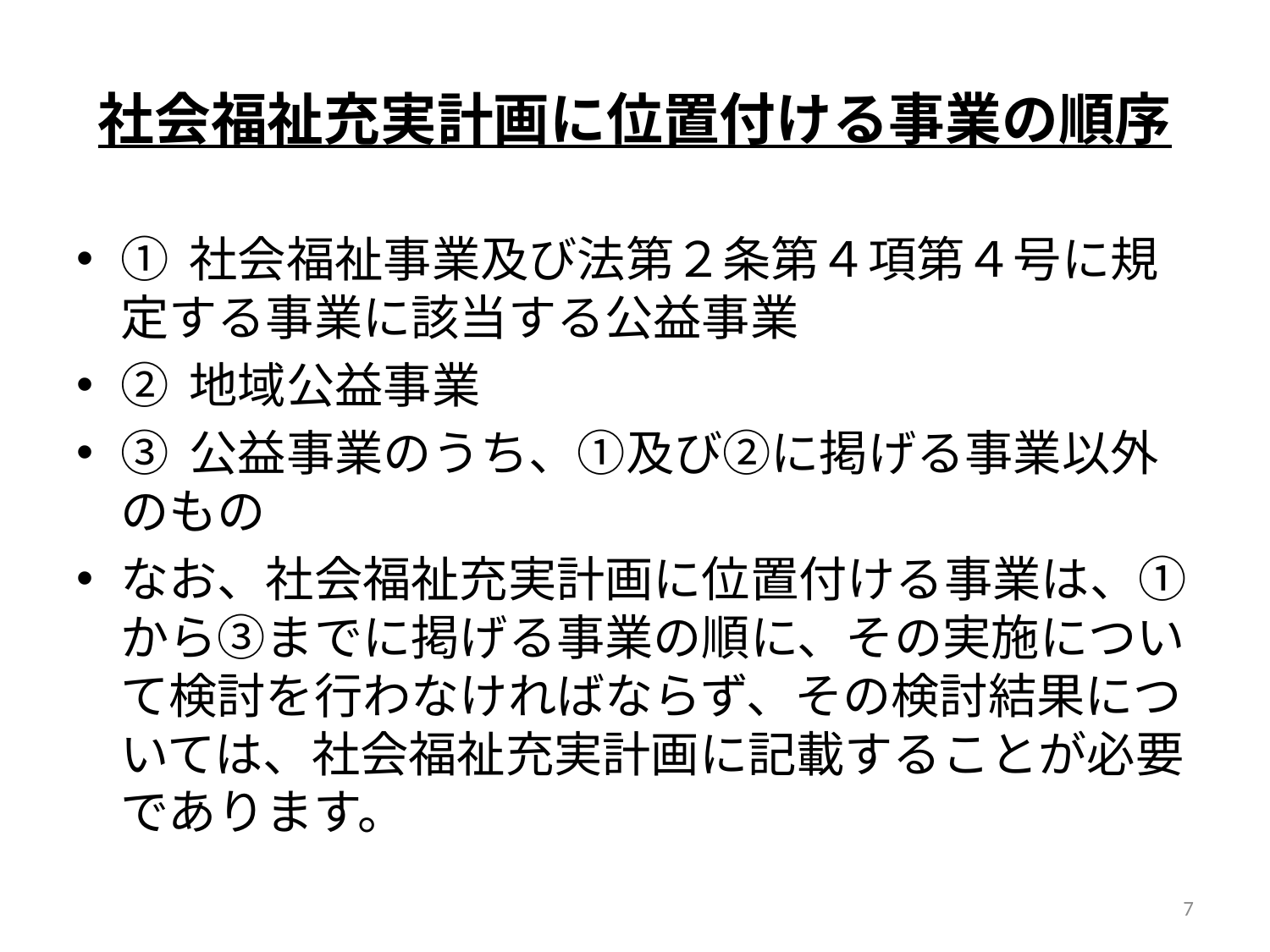

# 社会福祉充実計画に位置付ける事業の順序
① 社会福祉事業及び法第２条第４項第４号に規定する事業に該当する公益事業
② 地域公益事業
③ 公益事業のうち、①及び②に掲げる事業以外のもの
なお、社会福祉充実計画に位置付ける事業は、①から③までに掲げる事業の順に、その実施について検討を行わなければならず、その検討結果については、社会福祉充実計画に記載することが必要であります。

7